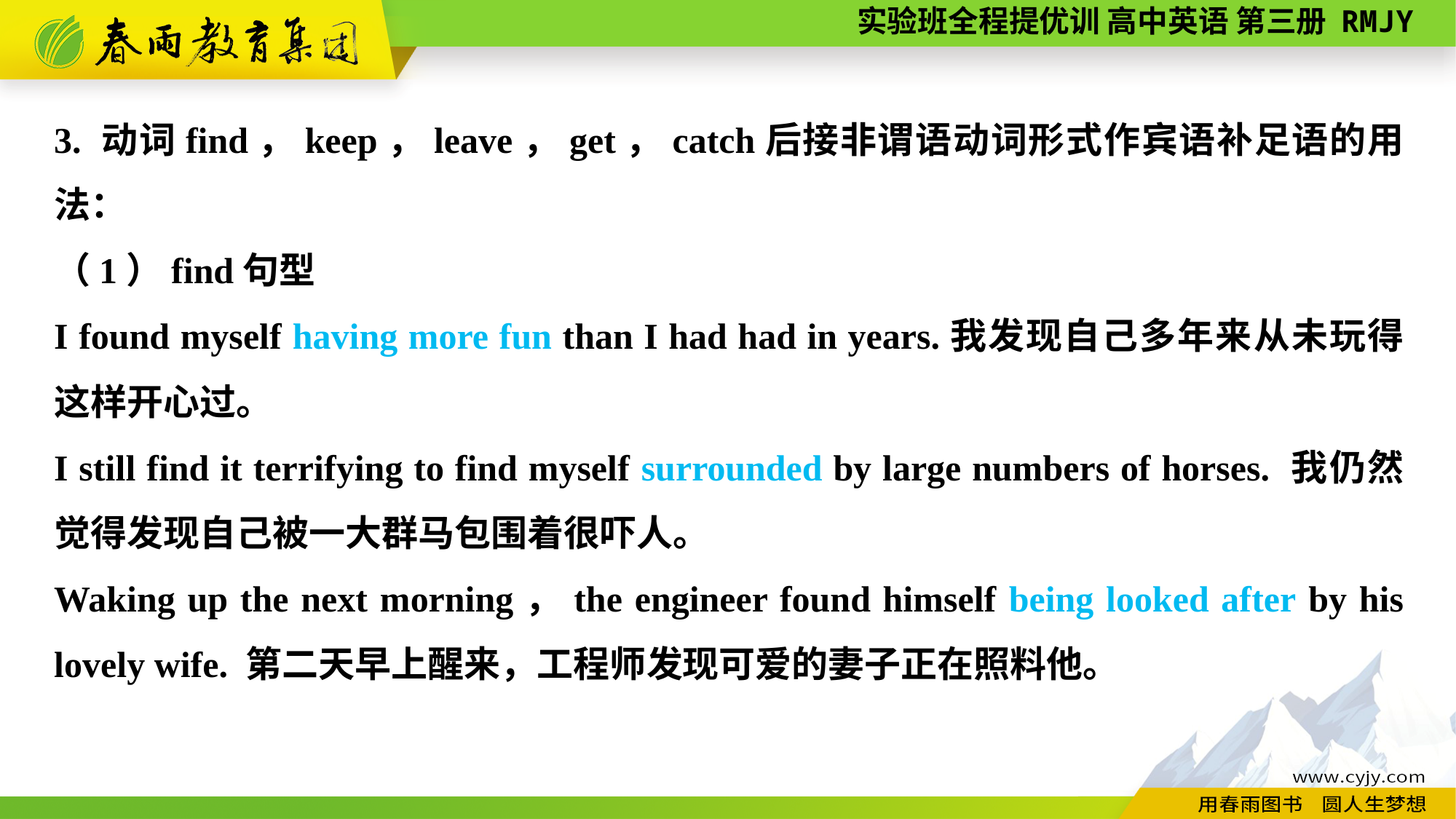

3. 动词find，keep，leave，get，catch后接非谓语动词形式作宾语补足语的用法：
（1）find句型
I found myself having more fun than I had had in years.我发现自己多年来从未玩得这样开心过。
I still find it terrifying to find myself surrounded by large numbers of horses. 我仍然觉得发现自己被一大群马包围着很吓人。
Waking up the next morning，the engineer found himself being looked after by his lovely wife. 第二天早上醒来，工程师发现可爱的妻子正在照料他。